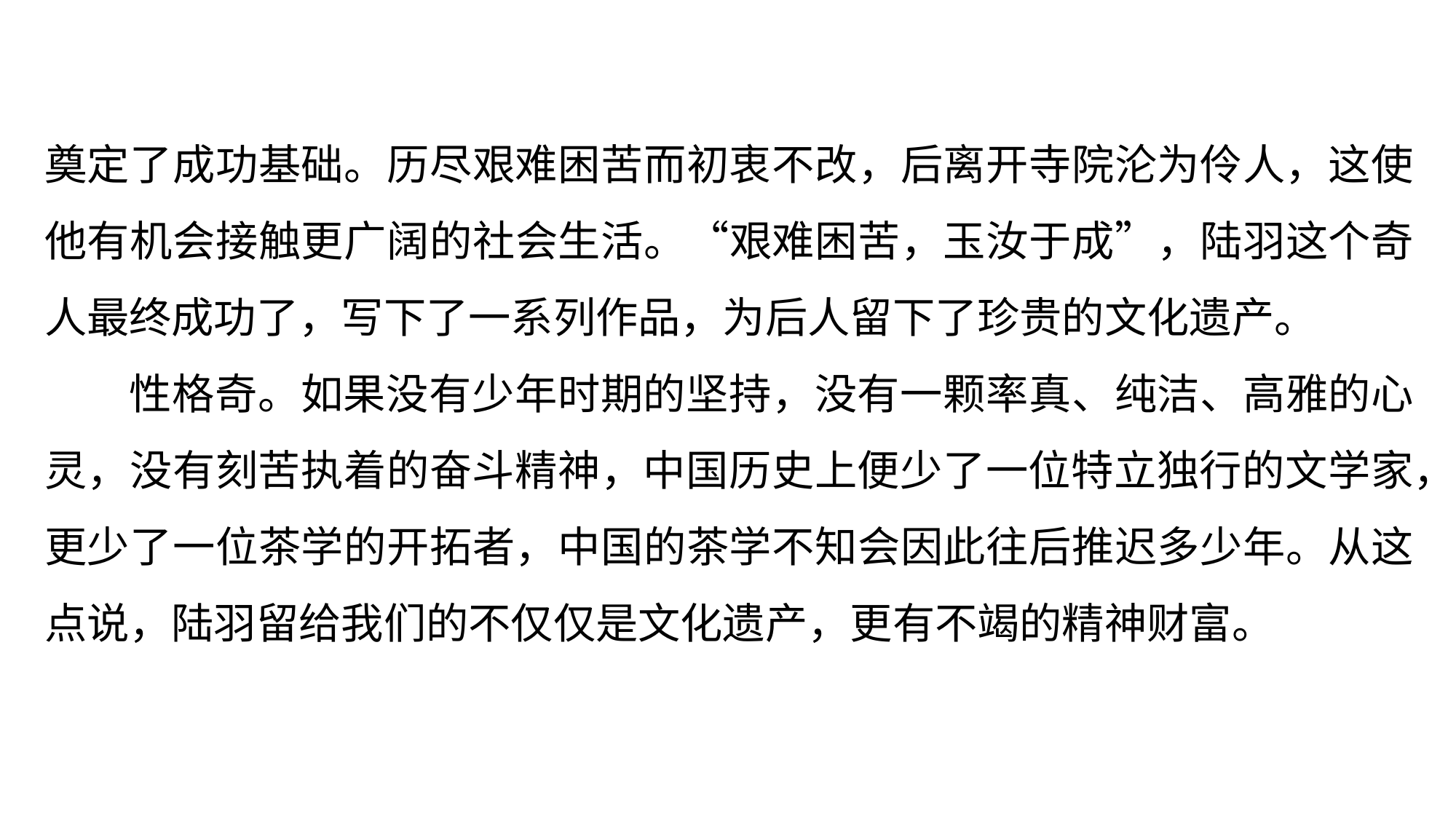

奠定了成功基础。历尽艰难困苦而初衷不改，后离开寺院沦为伶人，这使他有机会接触更广阔的社会生活。“艰难困苦，玉汝于成”，陆羽这个奇人最终成功了，写下了一系列作品，为后人留下了珍贵的文化遗产。
性格奇。如果没有少年时期的坚持，没有一颗率真、纯洁、高雅的心灵，没有刻苦执着的奋斗精神，中国历史上便少了一位特立独行的文学家，更少了一位茶学的开拓者，中国的茶学不知会因此往后推迟多少年。从这点说，陆羽留给我们的不仅仅是文化遗产，更有不竭的精神财富。